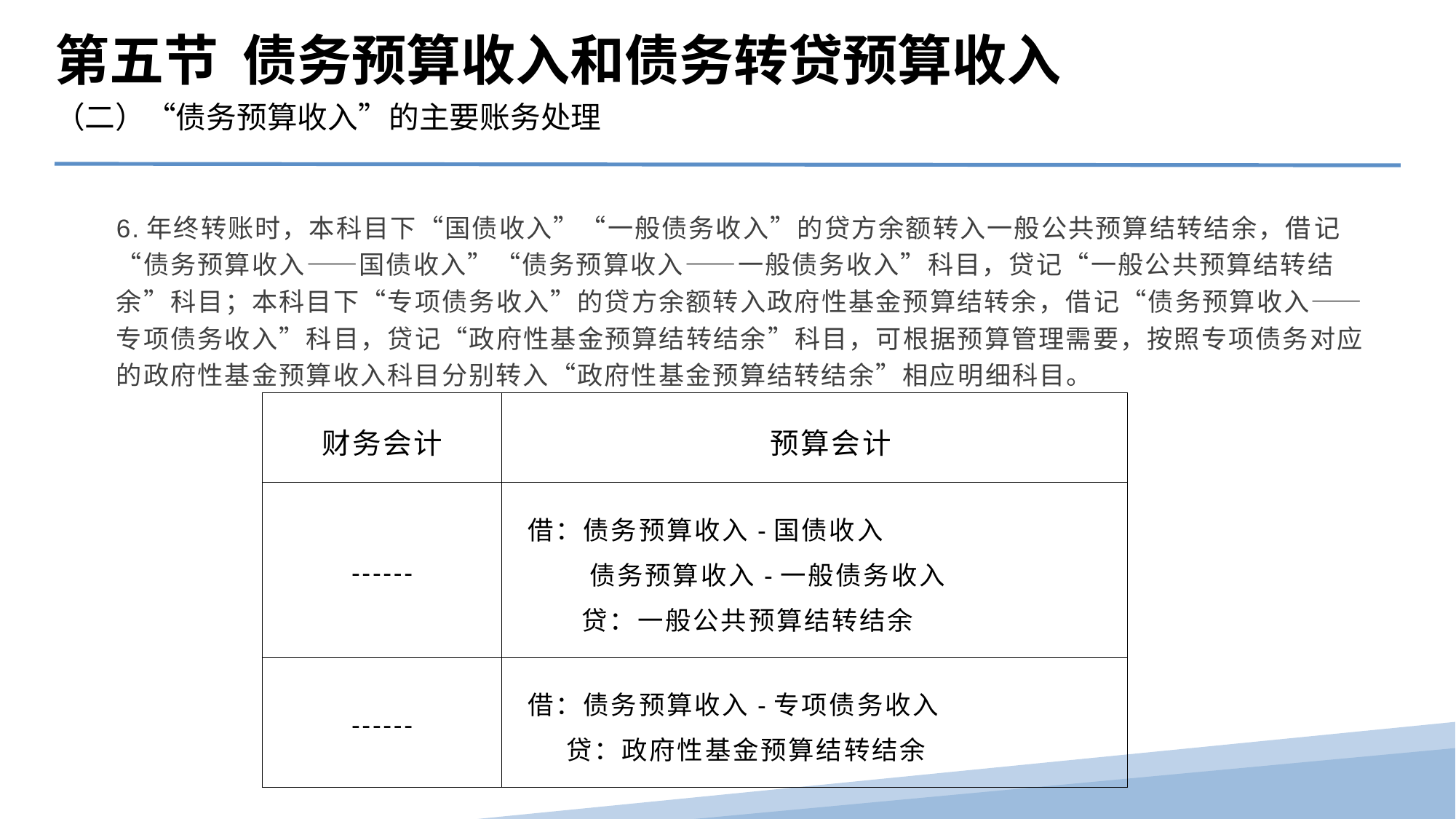

第五节  债务预算收入和债务转贷预算收入
（二）“债务预算收入”的主要账务处理
6.年终转账时，本科目下“国债收入”“一般债务收入”的贷方余额转入一般公共预算结转结余，借记“债务预算收入――国债收入”“债务预算收入――一般债务收入”科目，贷记“一般公共预算结转结余”科目；本科目下“专项债务收入”的贷方余额转入政府性基金预算结转余，借记“债务预算收入――专项债务收入”科目，贷记“政府性基金预算结转结余”科目，可根据预算管理需要，按照专项债务对应的政府性基金预算收入科目分别转入“政府性基金预算结转结余”相应明细科目。
| 财务会计 | 预算会计 |
| --- | --- |
| ------ | 借：债务预算收入-国债收入 债务预算收入-一般债务收入 贷：一般公共预算结转结余 |
| ------ | 借：债务预算收入-专项债务收入 贷：政府性基金预算结转结余 |